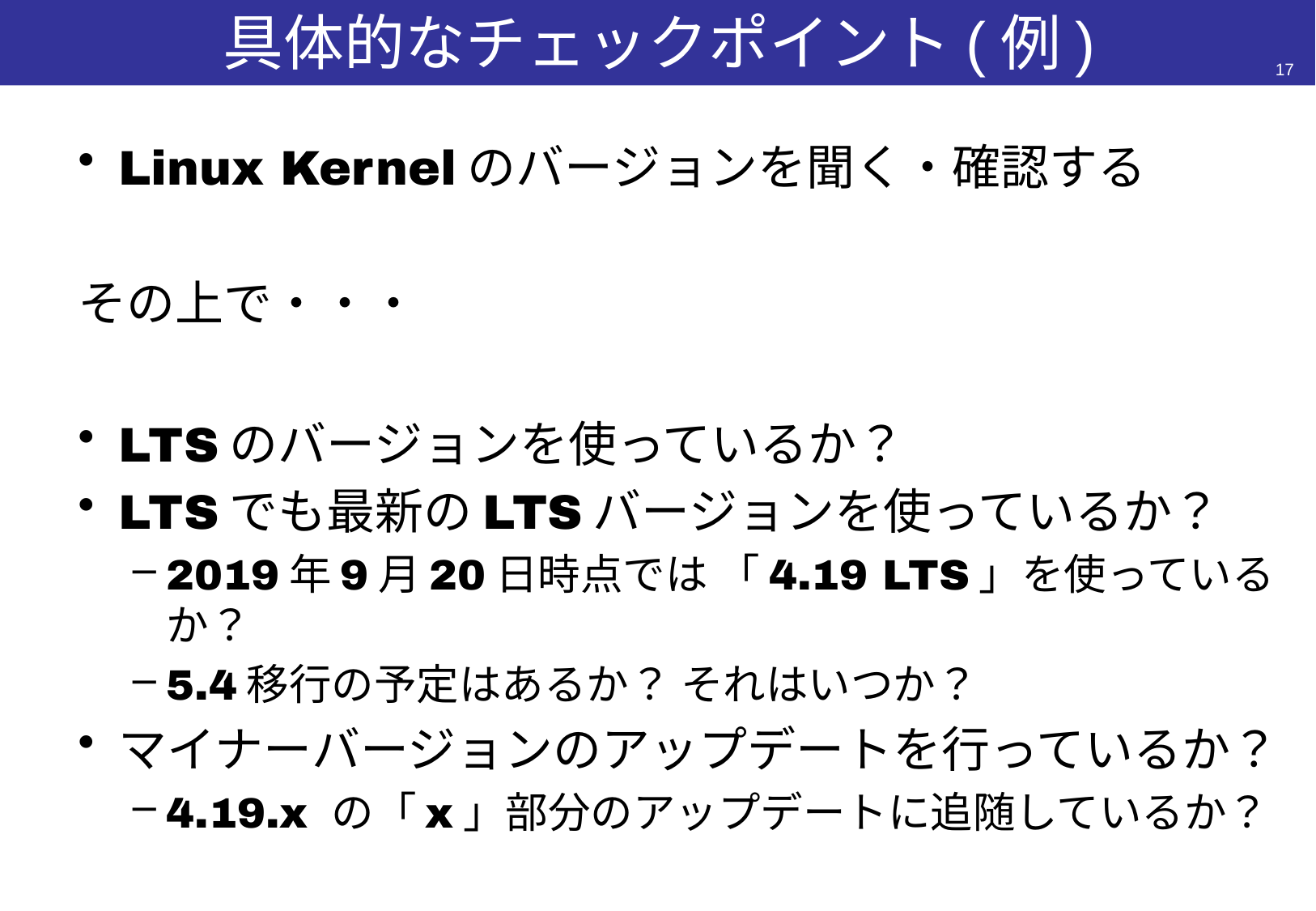

# 具体的なチェックポイント(例)
17
Linux Kernelのバージョンを聞く・確認する

その上で・・・

LTSのバージョンを使っているか？
LTSでも最新のLTSバージョンを使っているか？
2019年9月20日時点では 「4.19 LTS」を使っているか？
5.4移行の予定はあるか？ それはいつか？
マイナーバージョンのアップデートを行っているか？
4.19.x の「x」部分のアップデートに追随しているか？